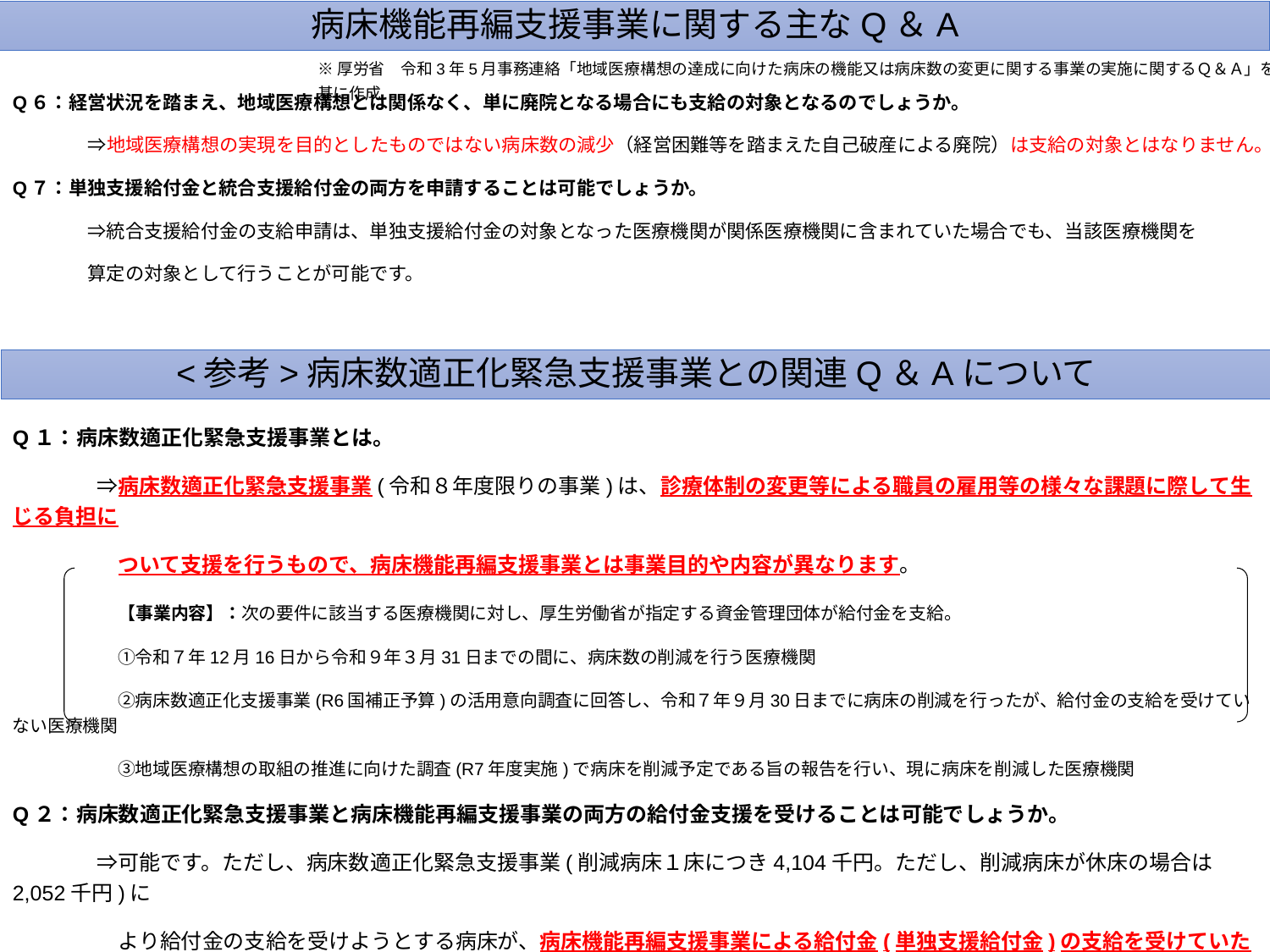

病床機能再編支援事業に関する主なQ＆A
※厚労省　令和3年5月事務連絡「地域医療構想の達成に向けた病床の機能又は病床数の変更に関する事業の実施に関するＱ＆Ａ」を基に作成
Q６：経営状況を踏まえ、地域医療構想とは関係なく、単に廃院となる場合にも支給の対象となるのでしょうか。
　　　　⇒地域医療構想の実現を目的としたものではない病床数の減少（経営困難等を踏まえた自己破産による廃院）は支給の対象とはなりません。
Q７：単独支援給付金と統合支援給付金の両方を申請することは可能でしょうか。
　　　　⇒統合支援給付金の支給申請は、単独支援給付金の対象となった医療機関が関係医療機関に含まれていた場合でも、当該医療機関を
　　　　算定の対象として行うことが可能です。

<参考>病床数適正化緊急支援事業との関連Q＆Aについて

Q１：病床数適正化緊急支援事業とは。
　　　　⇒病床数適正化緊急支援事業(令和８年度限りの事業)は、診療体制の変更等による職員の雇用等の様々な課題に際して生じる負担に
　　　　　ついて支援を行うもので、病床機能再編支援事業とは事業目的や内容が異なります。
　　　　　【事業内容】：次の要件に該当する医療機関に対し、厚生労働省が指定する資金管理団体が給付金を支給。
　　　　　　①令和７年12月16日から令和９年３月31日までの間に、病床数の削減を行う医療機関
　　　　　　②病床数適正化支援事業(R6国補正予算)の活用意向調査に回答し、令和７年９月30日までに病床の削減を行ったが、給付金の支給を受けていない医療機関
　　　　　　③地域医療構想の取組の推進に向けた調査(R7年度実施)で病床を削減予定である旨の報告を行い、現に病床を削減した医療機関
Q２：病床数適正化緊急支援事業と病床機能再編支援事業の両方の給付金支援を受けることは可能でしょうか。
　　　　⇒可能です。ただし、病床数適正化緊急支援事業(削減病床１床につき4,104千円。ただし、削減病床が休床の場合は2,052千円)に
　　　　　より給付金の支給を受けようとする病床が、病床機能再編支援事業による給付金(単独支援給付金)の支給を受けていた場合は、当該
　　　　　支給額を減額して支給(差額のみを支給)することとなります。